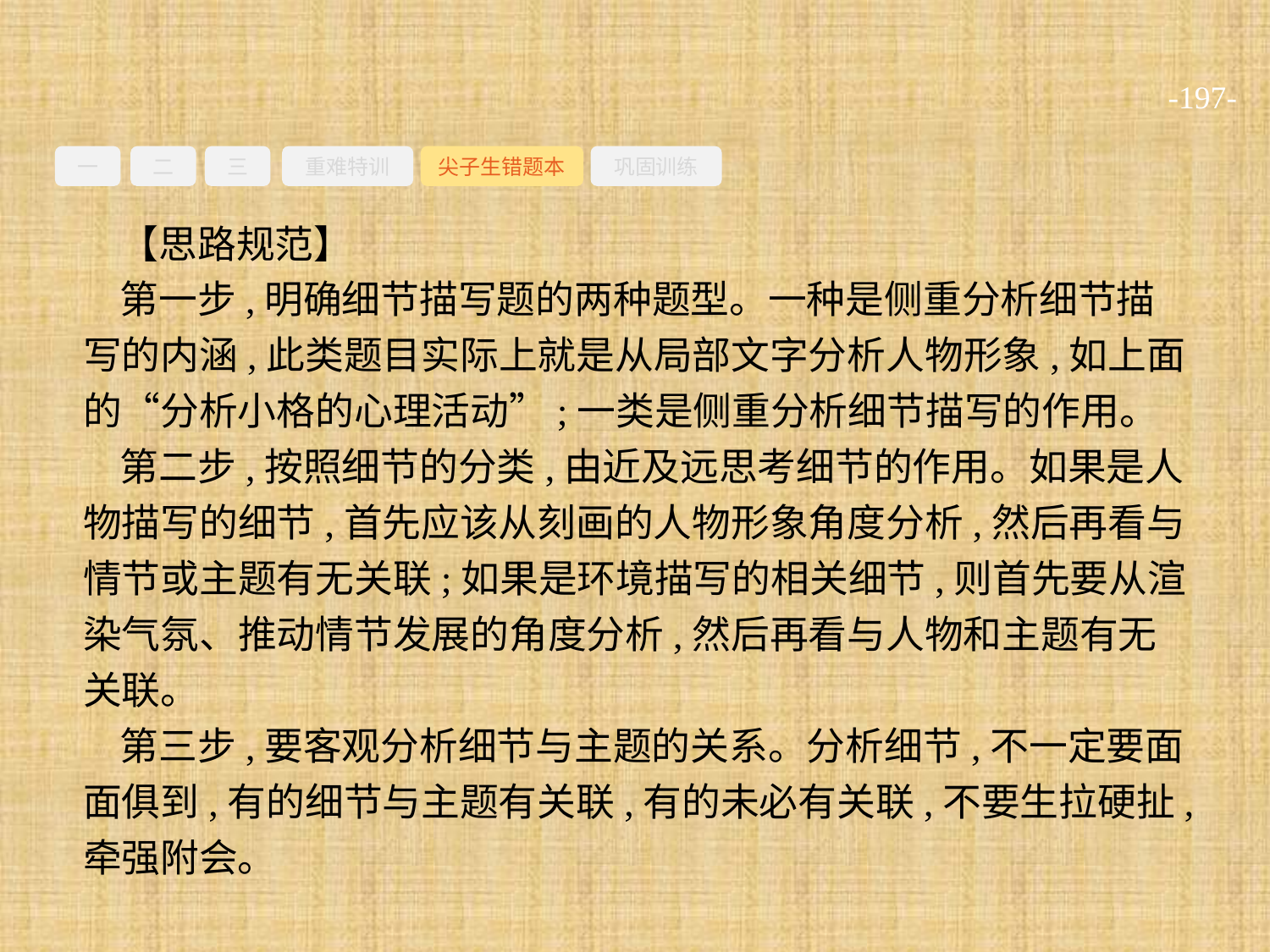

-197-
一
二
三
重难特训
尖子生错题本
巩固训练
【思路规范】
第一步,明确细节描写题的两种题型。一种是侧重分析细节描写的内涵,此类题目实际上就是从局部文字分析人物形象,如上面的“分析小格的心理活动”;一类是侧重分析细节描写的作用。
第二步,按照细节的分类,由近及远思考细节的作用。如果是人物描写的细节,首先应该从刻画的人物形象角度分析,然后再看与情节或主题有无关联;如果是环境描写的相关细节,则首先要从渲染气氛、推动情节发展的角度分析,然后再看与人物和主题有无关联。
第三步,要客观分析细节与主题的关系。分析细节,不一定要面面俱到,有的细节与主题有关联,有的未必有关联,不要生拉硬扯,牵强附会。